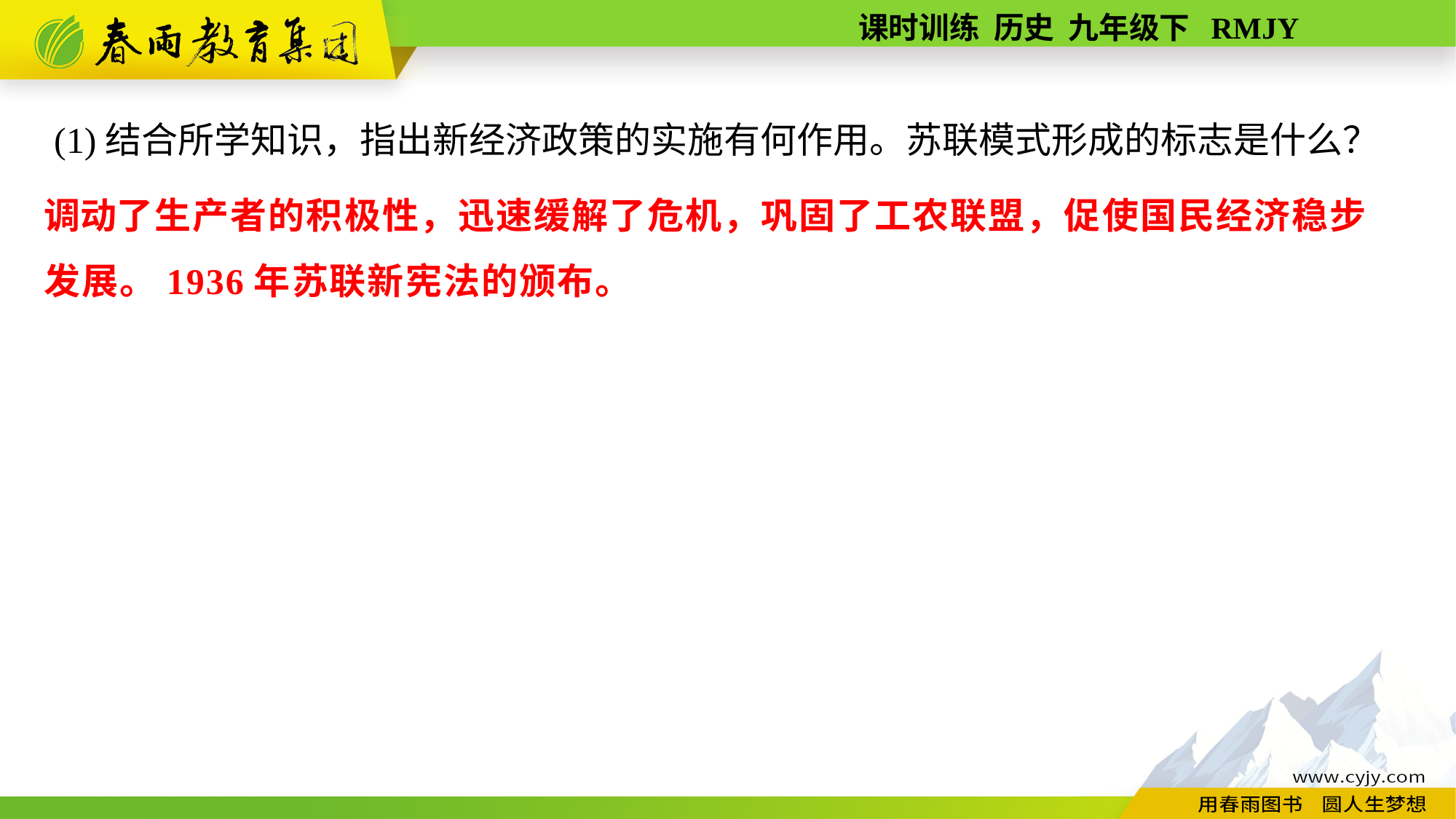

(1)结合所学知识，指出新经济政策的实施有何作用。苏联模式形成的标志是什么？
调动了生产者的积极性，迅速缓解了危机，巩固了工农联盟，促使国民经济稳步发展。1936年苏联新宪法的颁布。